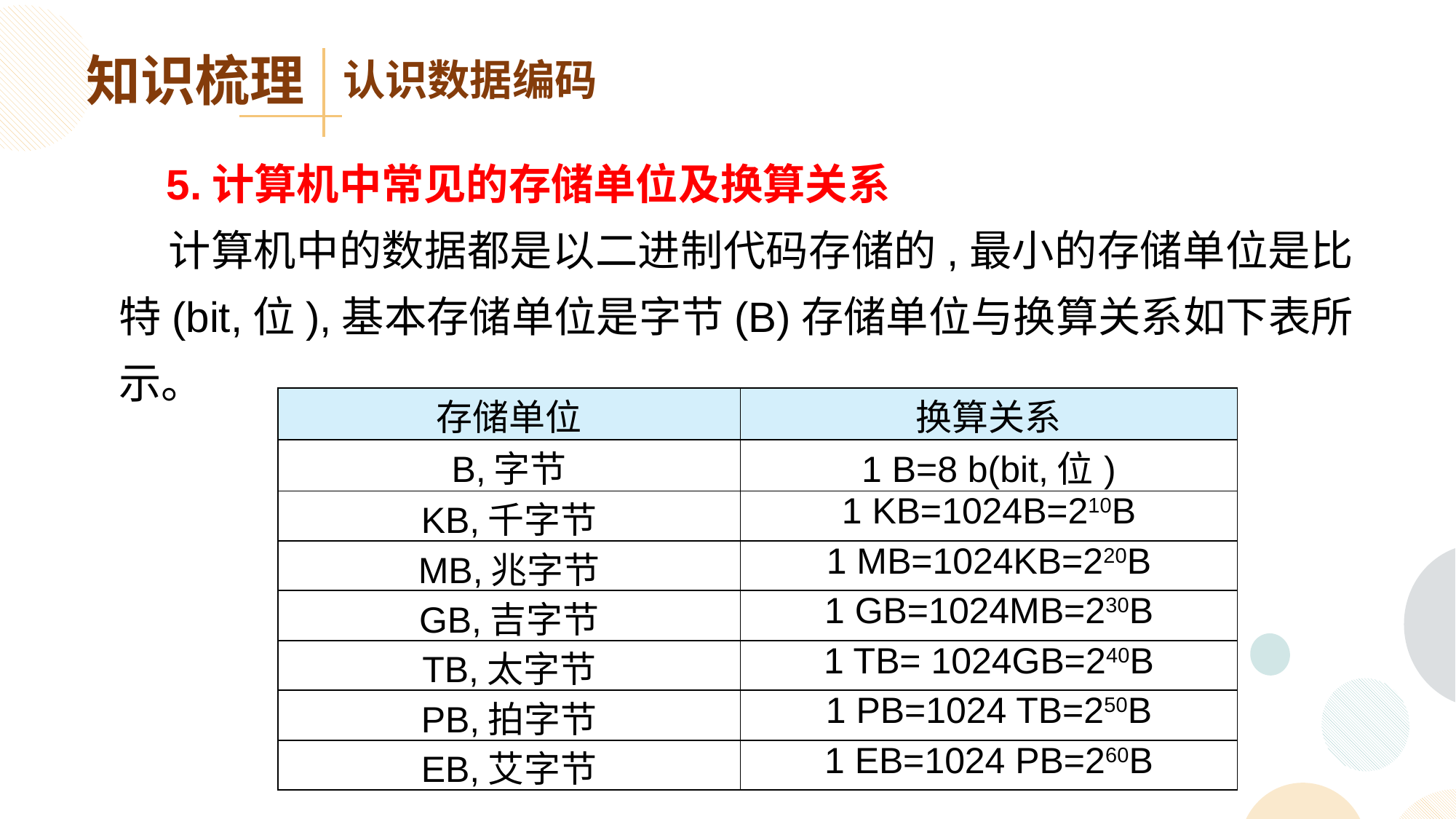

知识梳理
认识数据编码
    5.计算机中常见的存储单位及换算关系
    计算机中的数据都是以二进制代码存储的,最小的存储单位是比特(bit,位),基本存储单位是字节(B)存储单位与换算关系如下表所示。
| 存储单位 | 换算关系 |
| --- | --- |
| B,字节 | 1 B=8 b(bit,位) |
| KB,千字节 | 1 KB=1024B=210B |
| MB,兆字节 | 1 MB=1024KB=220B |
| GB,吉字节 | 1 GB=1024MB=230B |
| TB,太字节 | 1 TB= 1024GB=240B |
| PB,拍字节 | 1 PB=1024 TB=250B |
| EB,艾字节 | 1 EB=1024 PB=260B |